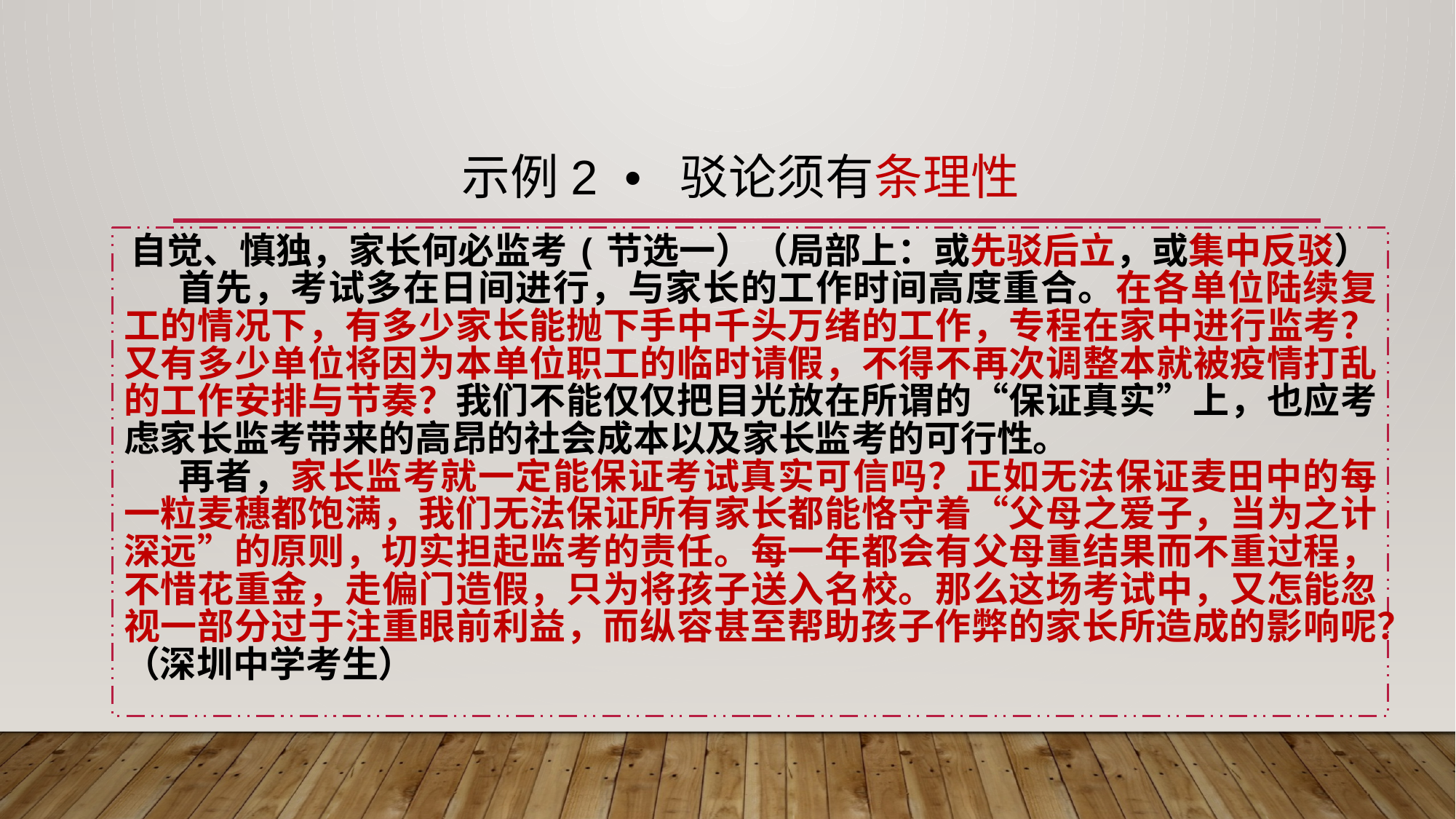

示例2  •  驳论须有条理性
自觉、慎独，家长何必监考(节选一）（局部上：或先驳后立，或集中反驳）
首先，考试多在日间进行，与家长的工作时间高度重合。在各单位陆续复工的情况下，有多少家长能抛下手中千头万绪的工作，专程在家中进行监考？又有多少单位将因为本单位职工的临时请假，不得不再次调整本就被疫情打乱的工作安排与节奏？我们不能仅仅把目光放在所谓的“保证真实”上，也应考虑家长监考带来的高昂的社会成本以及家长监考的可行性。
再者，家长监考就一定能保证考试真实可信吗？正如无法保证麦田中的每一粒麦穗都饱满，我们无法保证所有家长都能恪守着“父母之爱子，当为之计深远”的原则，切实担起监考的责任。每一年都会有父母重结果而不重过程，不惜花重金，走偏门造假，只为将孩子送入名校。那么这场考试中，又怎能忽视一部分过于注重眼前利益，而纵容甚至帮助孩子作弊的家长所造成的影响呢？（深圳中学考生）